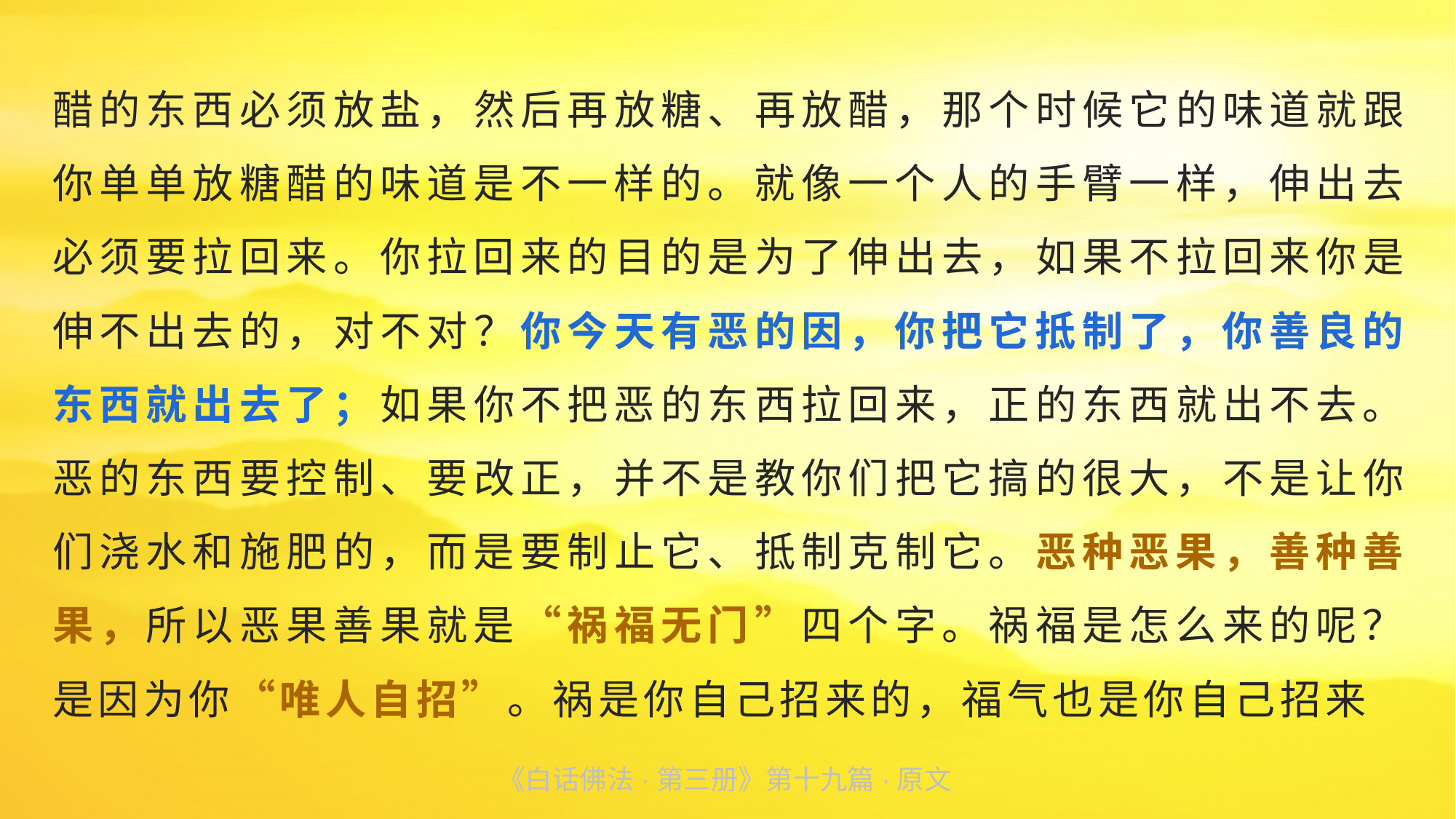

醋的东西必须放盐，然后再放糖、再放醋，那个时候它的味道就跟你单单放糖醋的味道是不一样的。就像一个人的手臂一样，伸出去必须要拉回来。你拉回来的目的是为了伸出去，如果不拉回来你是伸不出去的，对不对？你今天有恶的因，你把它抵制了，你善良的东西就出去了；如果你不把恶的东西拉回来，正的东西就出不去。恶的东西要控制、要改正，并不是教你们把它搞的很大，不是让你们浇水和施肥的，而是要制止它、抵制克制它。恶种恶果，善种善果，所以恶果善果就是“祸福无门”四个字。祸福是怎么来的呢？是因为你“唯人自招”。祸是你自己招来的，福气也是你自己招来
《白话佛法·第三册》第十九篇·原文